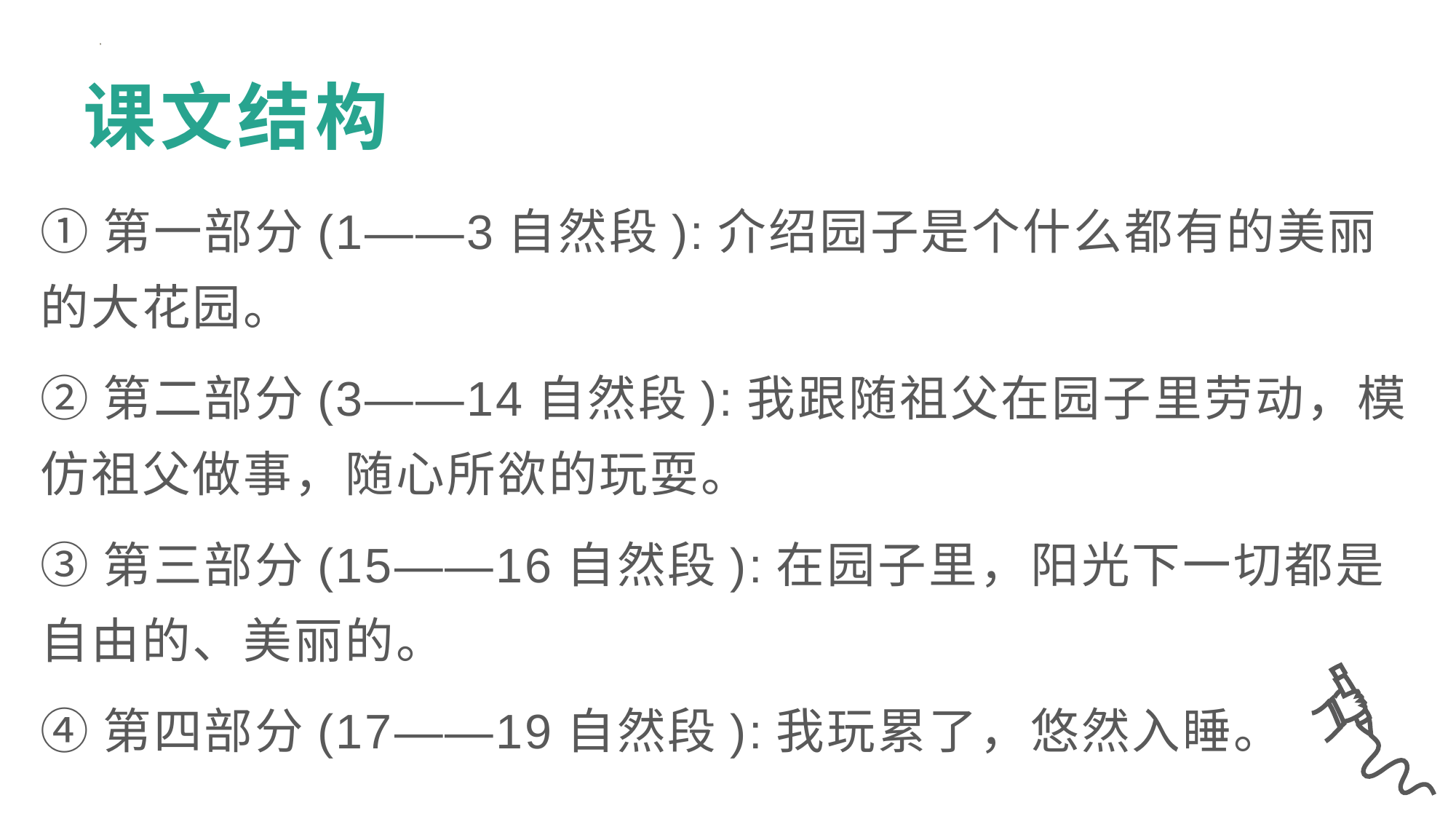

课文结构
①第一部分(1——3自然段):介绍园子是个什么都有的美丽的大花园。
②第二部分(3——14自然段):我跟随祖父在园子里劳动，模仿祖父做事，随心所欲的玩耍。
③第三部分(15——16自然段):在园子里，阳光下一切都是自由的、美丽的。
④第四部分(17——19自然段):我玩累了，悠然入睡。